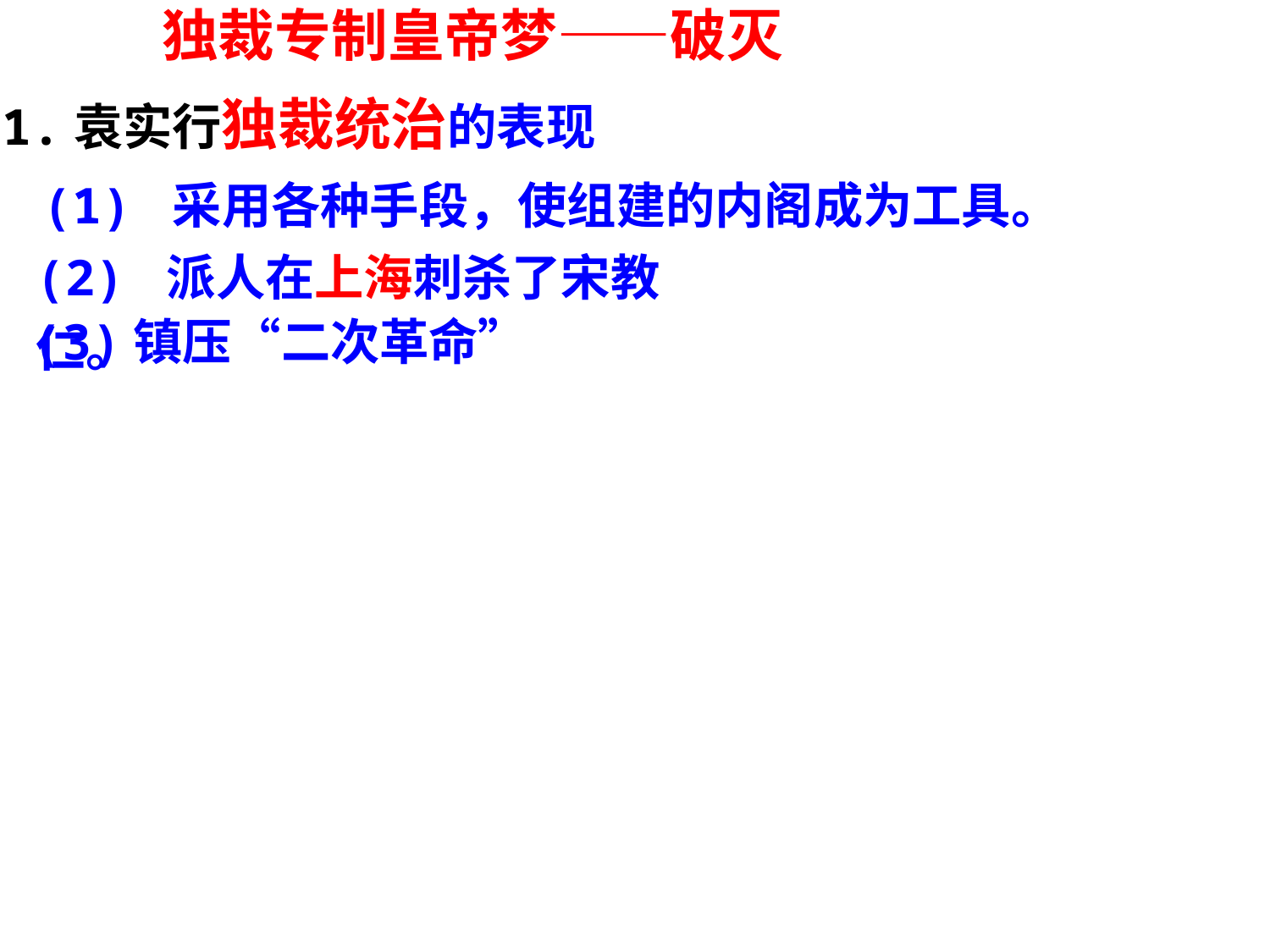

独裁专制皇帝梦——破灭
1.袁实行独裁统治的表现
(1) 采用各种手段，使组建的内阁成为工具。
(2) 派人在上海刺杀了宋教仁。
(3)镇压“二次革命”